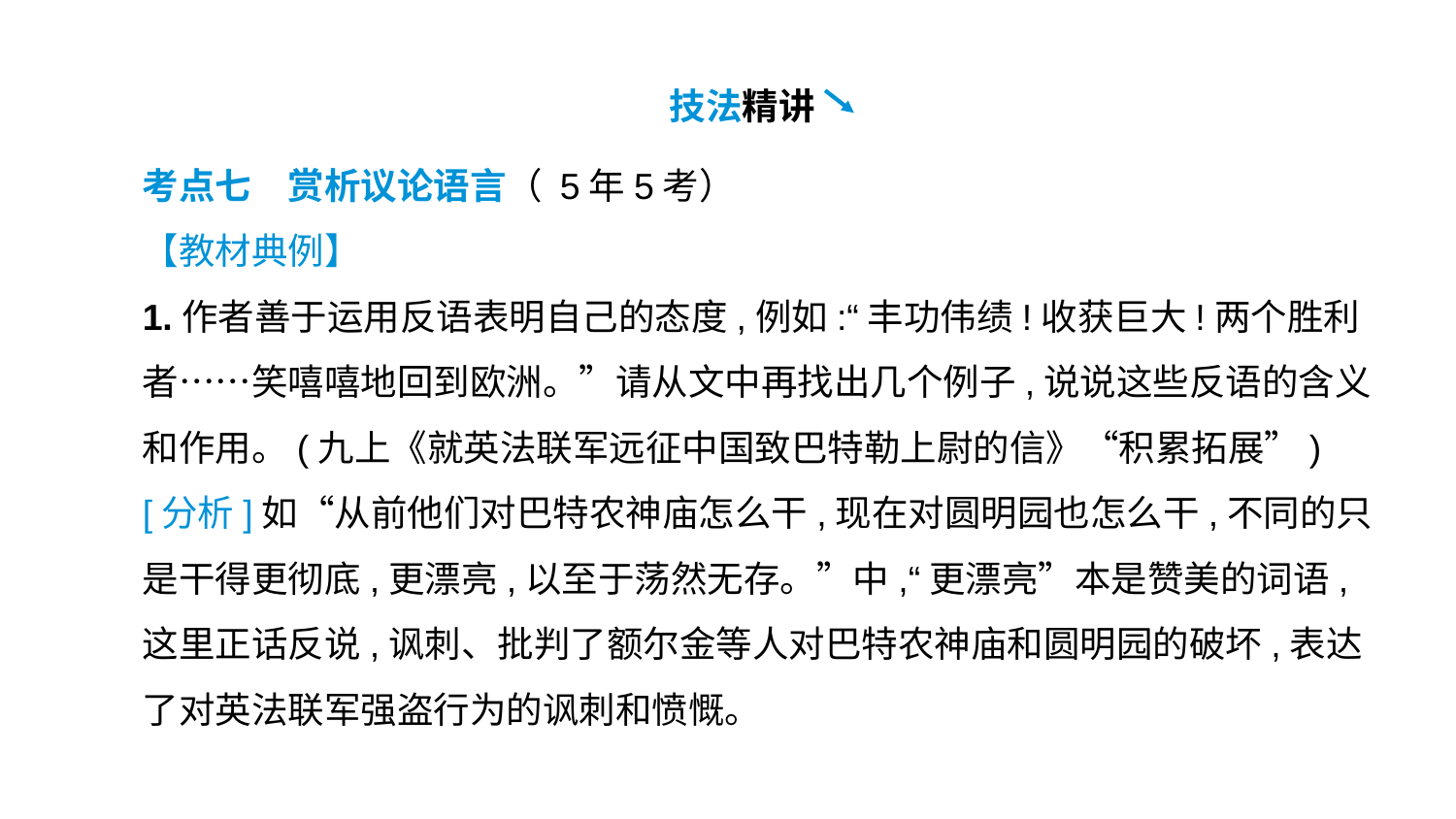

技法精讲
考点七　赏析议论语言（ 5年5考）
【教材典例】
1.作者善于运用反语表明自己的态度,例如:“丰功伟绩!收获巨大!两个胜利者……笑嘻嘻地回到欧洲。”请从文中再找出几个例子,说说这些反语的含义和作用。(九上《就英法联军远征中国致巴特勒上尉的信》“积累拓展”)
[分析]如“从前他们对巴特农神庙怎么干,现在对圆明园也怎么干,不同的只是干得更彻底,更漂亮,以至于荡然无存。”中,“更漂亮”本是赞美的词语,这里正话反说,讽刺、批判了额尔金等人对巴特农神庙和圆明园的破坏,表达了对英法联军强盗行为的讽刺和愤慨。